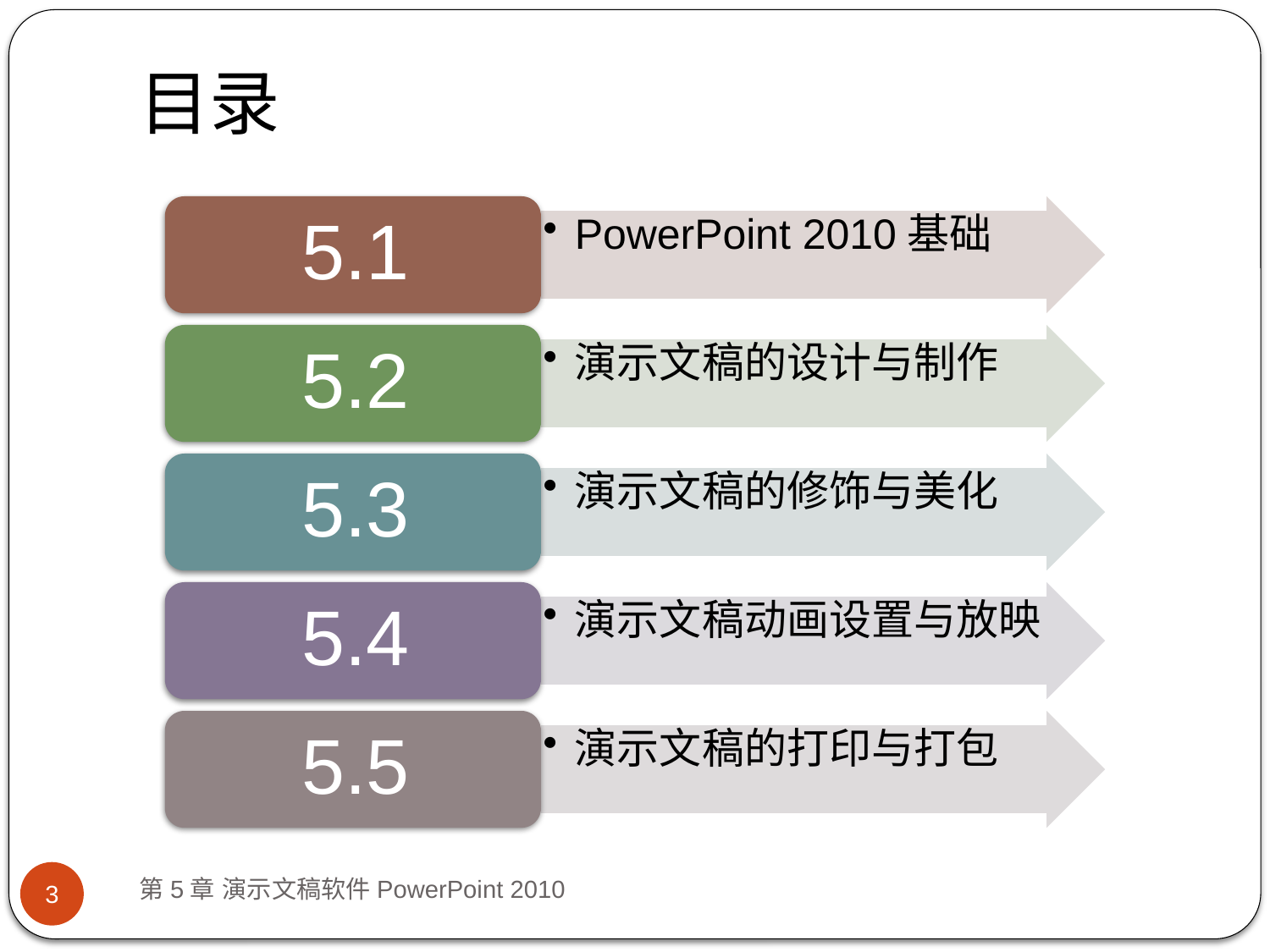

# 目录
PowerPoint 2010基础
5.1
演示文稿的设计与制作
5.2
演示文稿的修饰与美化
5.3
演示文稿动画设置与放映
5.4
演示文稿的打印与打包
5.5
第5章 演示文稿软件PowerPoint 2010
3